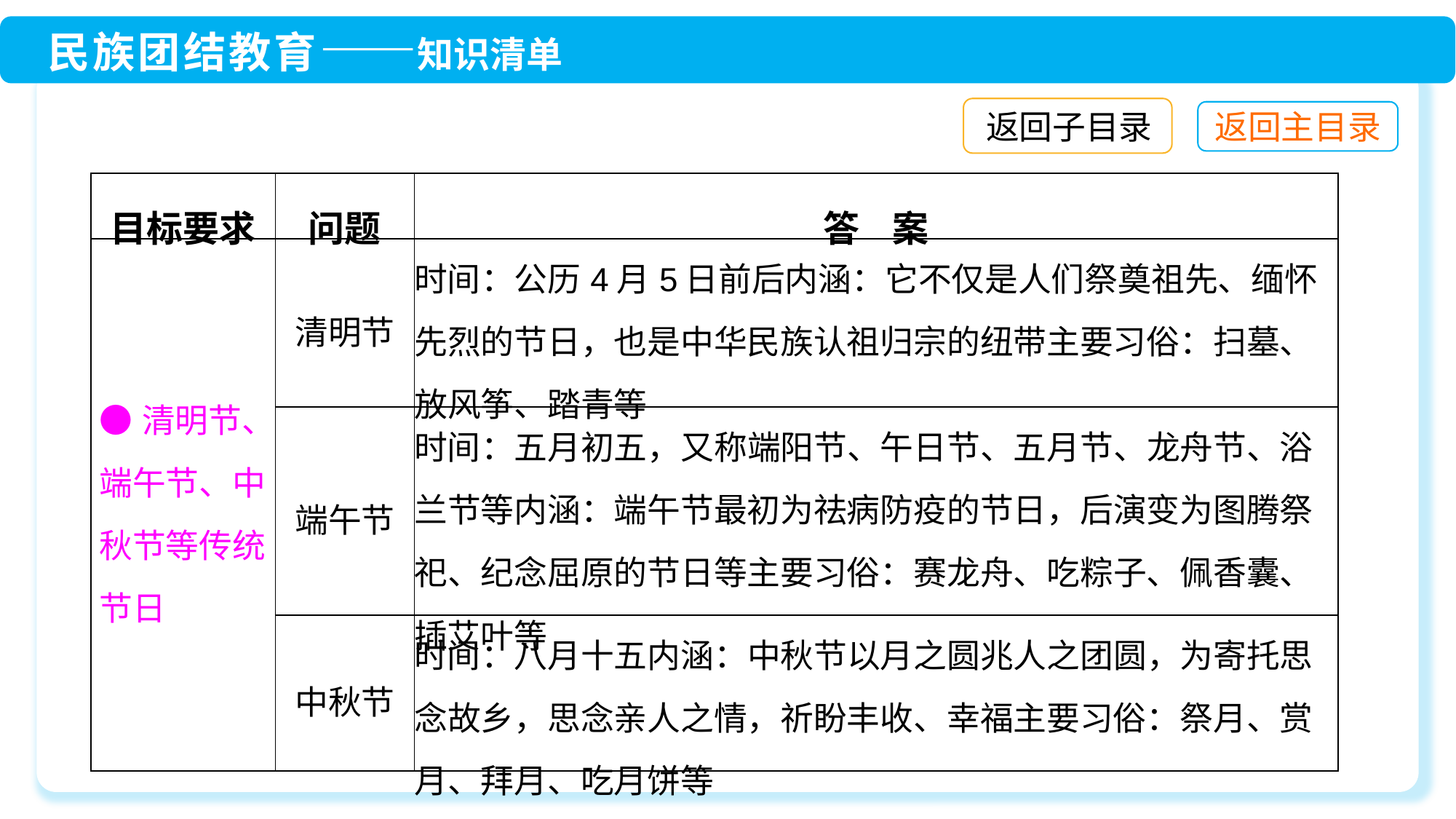

返回子目录
| 目标要求 | 问题 | 答 案 |
| --- | --- | --- |
| ●清明节、端午节、中秋节等传统节日 | 清明节 | 时间：公历4月5日前后内涵：它不仅是人们祭奠祖先、缅怀先烈的节日，也是中华民族认祖归宗的纽带主要习俗：扫墓、放风筝、踏青等 |
|  | 端午节 | 时间：五月初五，又称端阳节、午日节、五月节、龙舟节、浴兰节等内涵：端午节最初为祛病防疫的节日，后演变为图腾祭祀、纪念屈原的节日等主要习俗：赛龙舟、吃粽子、佩香囊、插艾叶等 |
|  | 中秋节 | 时间：八月十五内涵：中秋节以月之圆兆人之团圆，为寄托思念故乡，思念亲人之情，祈盼丰收、幸福主要习俗：祭月、赏月、拜月、吃月饼等 |